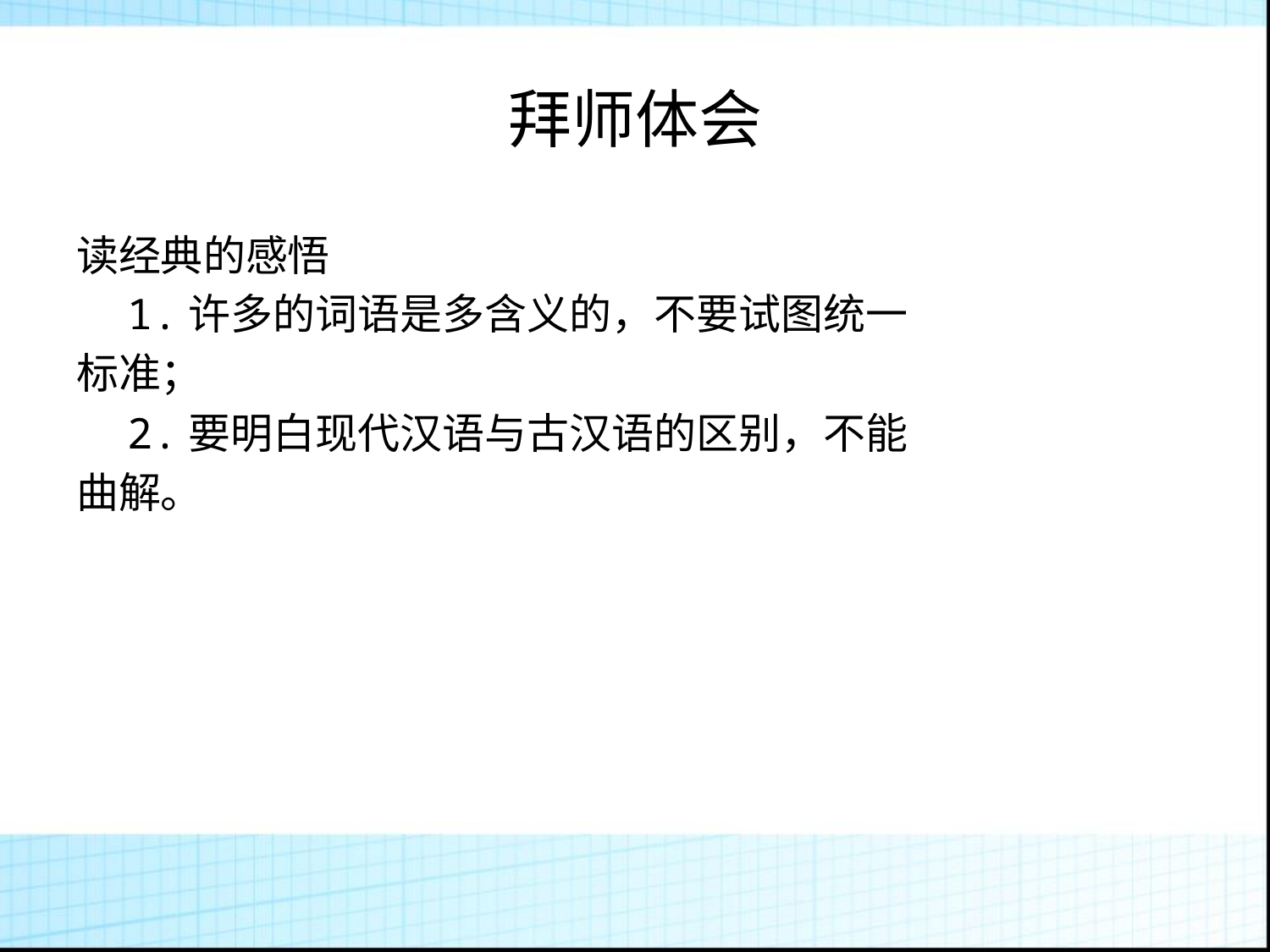

拜师体会
读经典的感悟
  1.许多的词语是多含义的，不要试图统一
标准；
  2.要明白现代汉语与古汉语的区别，不能
曲解。